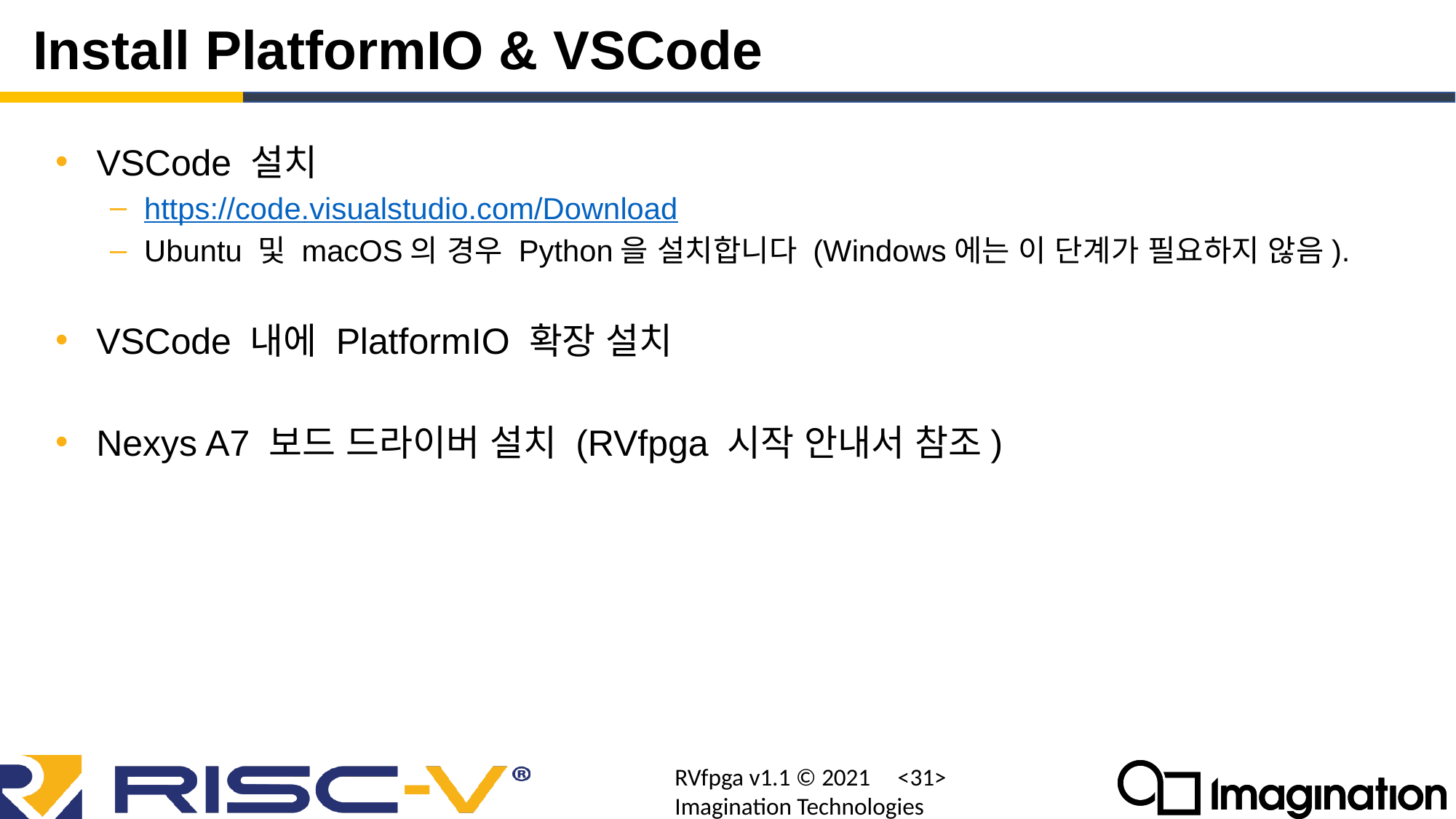

# Install PlatformIO & VSCode
VSCode 설치
https://code.visualstudio.com/Download
Ubuntu 및 macOS의 경우 Python을 설치합니다 (Windows에는 이 단계가 필요하지 않음).

VSCode 내에 PlatformIO 확장 설치

Nexys A7 보드 드라이버 설치 (RVfpga 시작 안내서 참조)